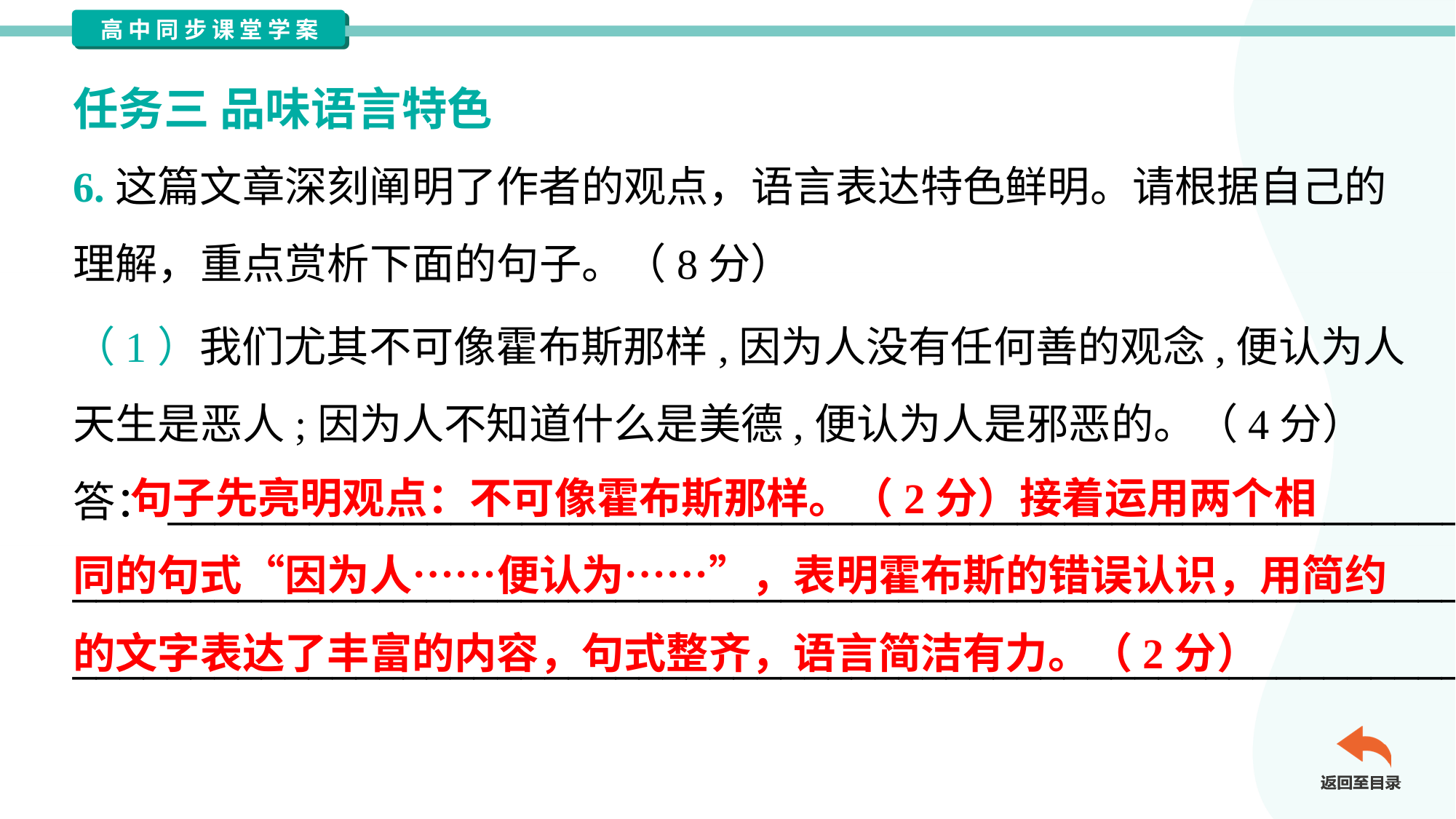

任务三 品味语言特色
6.这篇文章深刻阐明了作者的观点，语言表达特色鲜明。请根据自己的
理解，重点赏析下面的句子。（8分）
（1）我们尤其不可像霍布斯那样,因为人没有任何善的观念,便认为人
天生是恶人;因为人不知道什么是美德,便认为人是邪恶的。（4分）
答：_________________________________________________________
_____________________________________________________________
_____________________________________________________________
     句子先亮明观点：不可像霍布斯那样。（2分）接着运用两个相
同的句式“因为人……便认为……”，表明霍布斯的错误认识，用简约
的文字表达了丰富的内容，句式整齐，语言简洁有力。（2分）